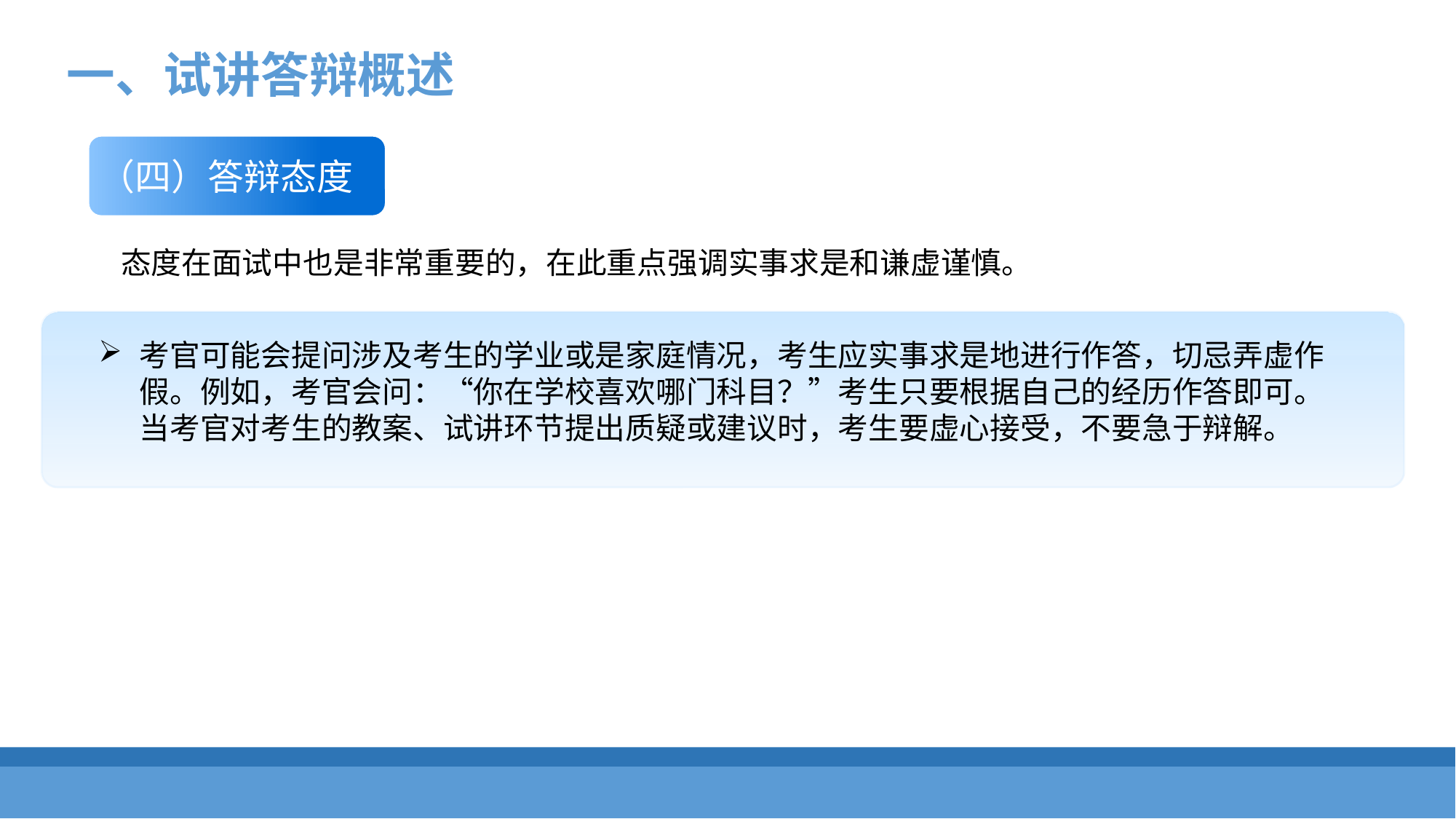

一、试讲答辩概述

（四）答辩态度
态度在面试中也是非常重要的，在此重点强调实事求是和谦虚谨慎。

考官可能会提问涉及考生的学业或是家庭情况，考生应实事求是地进行作答，切忌弄虚作假。例如，考官会问：“你在学校喜欢哪门科目？”考生只要根据自己的经历作答即可。当考官对考生的教案、试讲环节提出质疑或建议时，考生要虚心接受，不要急于辩解。